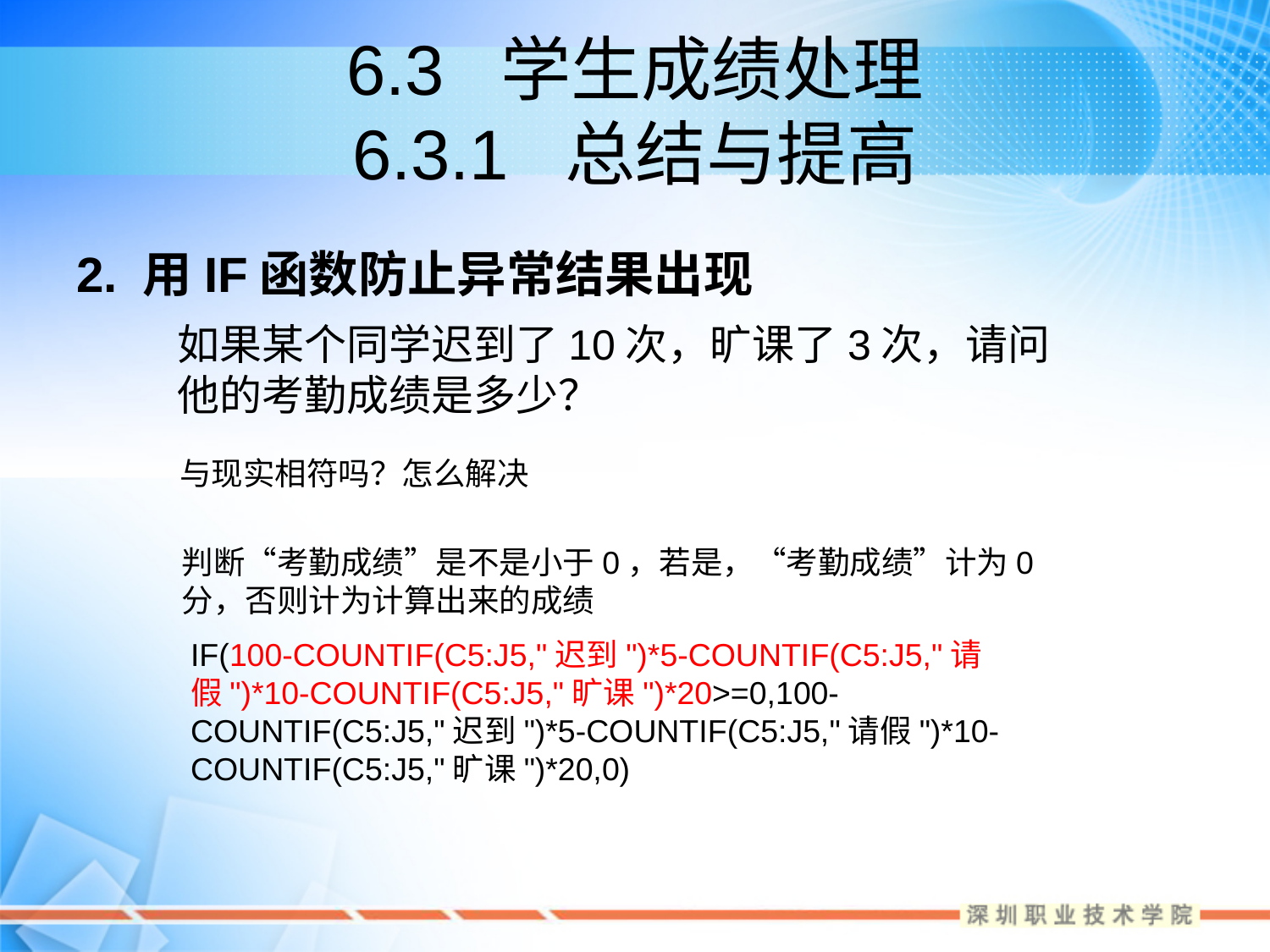

# 6.3  学生成绩处理 6.3.1  总结与提高

2. 用IF函数防止异常结果出现
如果某个同学迟到了10次，旷课了3次，请问他的考勤成绩是多少？
与现实相符吗？怎么解决
判断“考勤成绩”是不是小于0，若是，“考勤成绩”计为0分，否则计为计算出来的成绩
IF(100-COUNTIF(C5:J5,"迟到")*5-COUNTIF(C5:J5,"请假")*10-COUNTIF(C5:J5,"旷课")*20>=0,100-COUNTIF(C5:J5,"迟到")*5-COUNTIF(C5:J5,"请假")*10-COUNTIF(C5:J5,"旷课")*20,0)